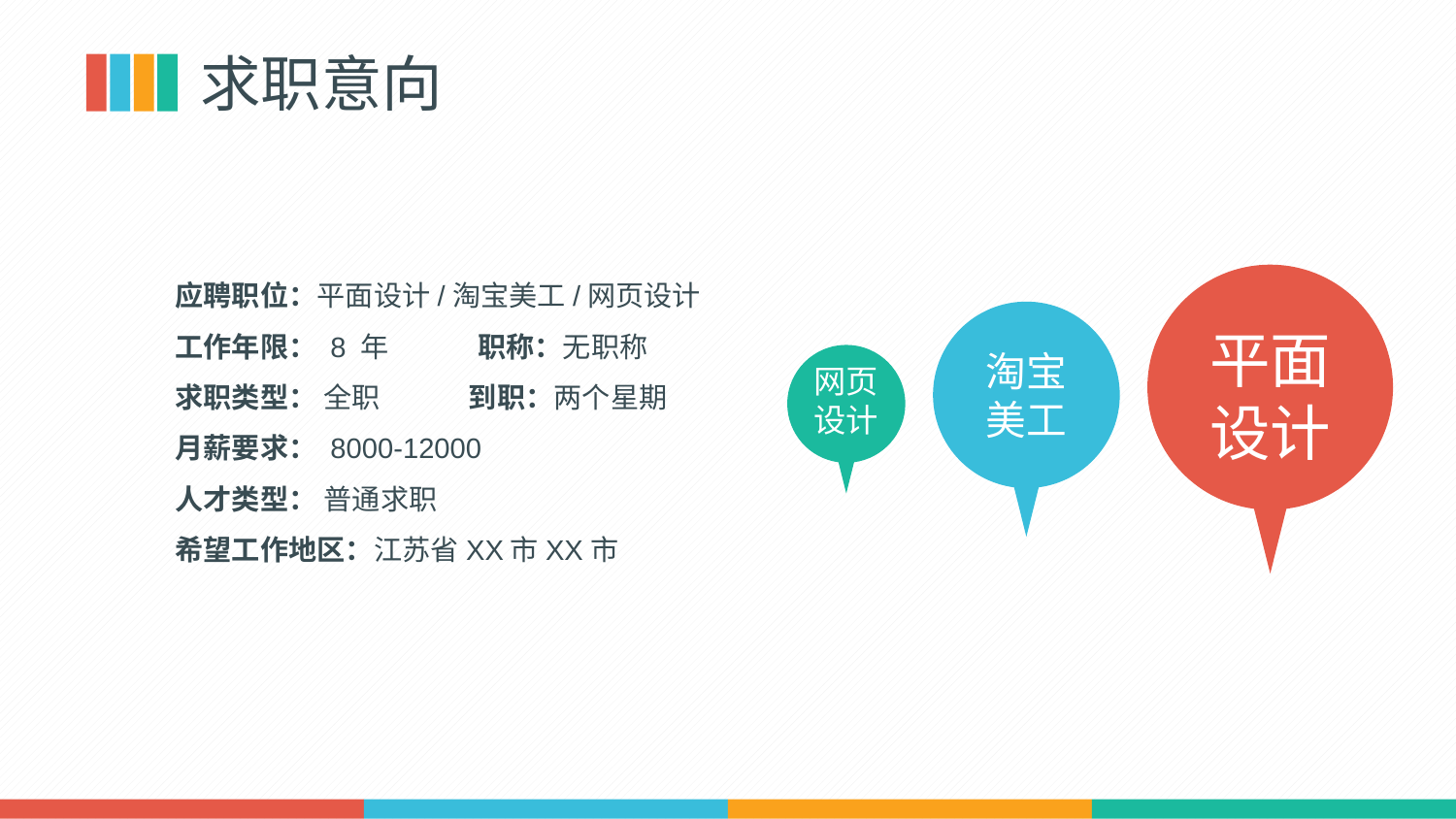

求职意向
应聘职位：平面设计/淘宝美工/网页设计
工作年限： 8 年              职称：无职称
求职类型： 全职              到职：两个星期
月薪要求： 8000-12000
人才类型： 普通求职
希望工作地区：江苏省XX市XX市
平面
设计

淘宝
美工

网页设计